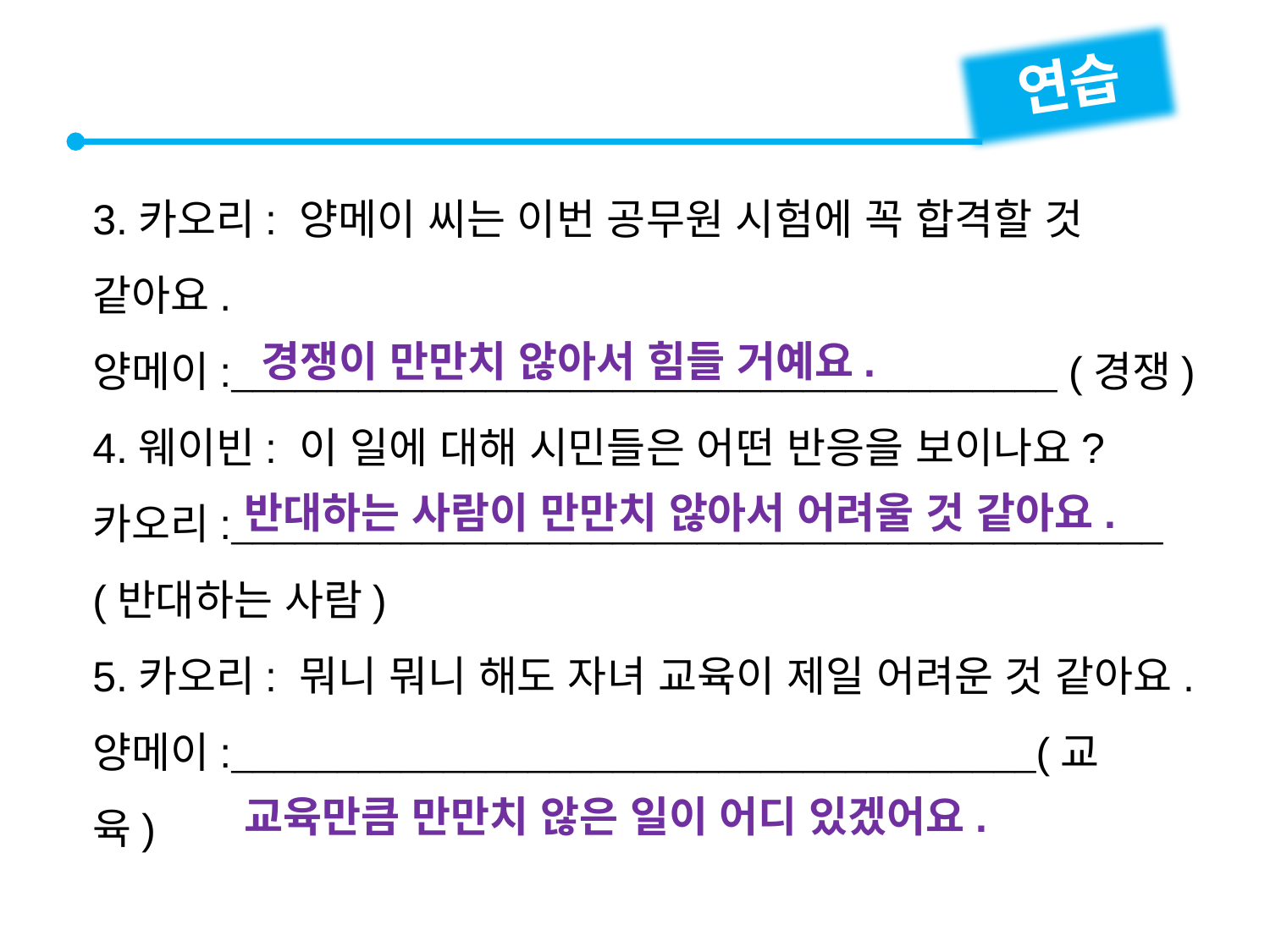

연습
3.카오리: 양메이 씨는 이번 공무원 시험에 꼭 합격할 것 같아요.
양메이:_______________________________________ (경쟁)
4.웨이빈: 이 일에 대해 시민들은 어떤 반응을 보이나요?
카오리:____________________________________________
(반대하는 사람)
5.카오리: 뭐니 뭐니 해도 자녀 교육이 제일 어려운 것 같아요.
양메이:______________________________________(교육)
경쟁이 만만치 않아서 힘들 거예요.
반대하는 사람이 만만치 않아서 어려울 것 같아요.
교육만큼 만만치 않은 일이 어디 있겠어요.